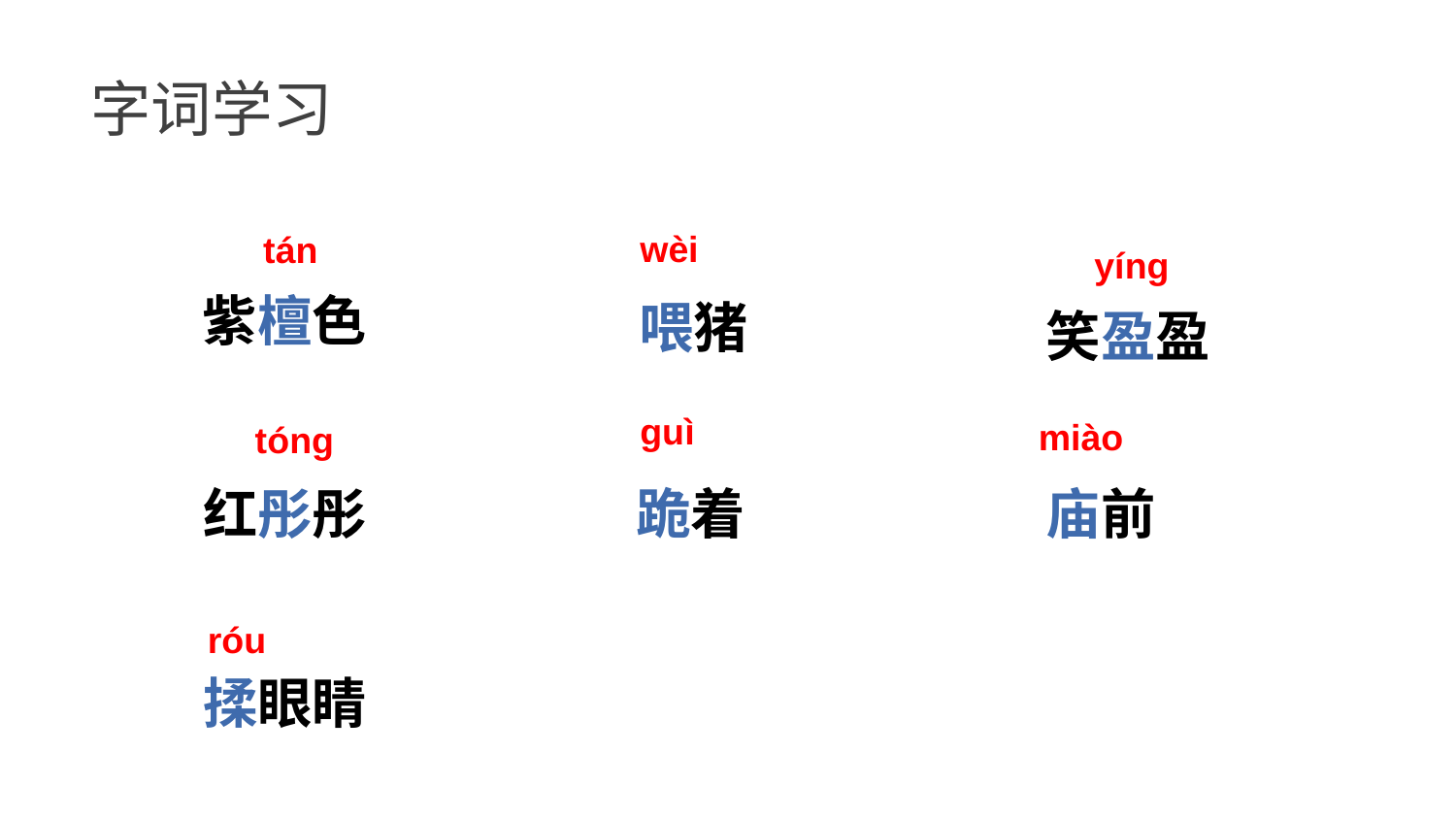

字词学习
wèi
tán
yíng
紫檀色
喂猪
笑盈盈
guì
miào
tóng
红彤彤
跪着
庙前
róu
揉眼睛